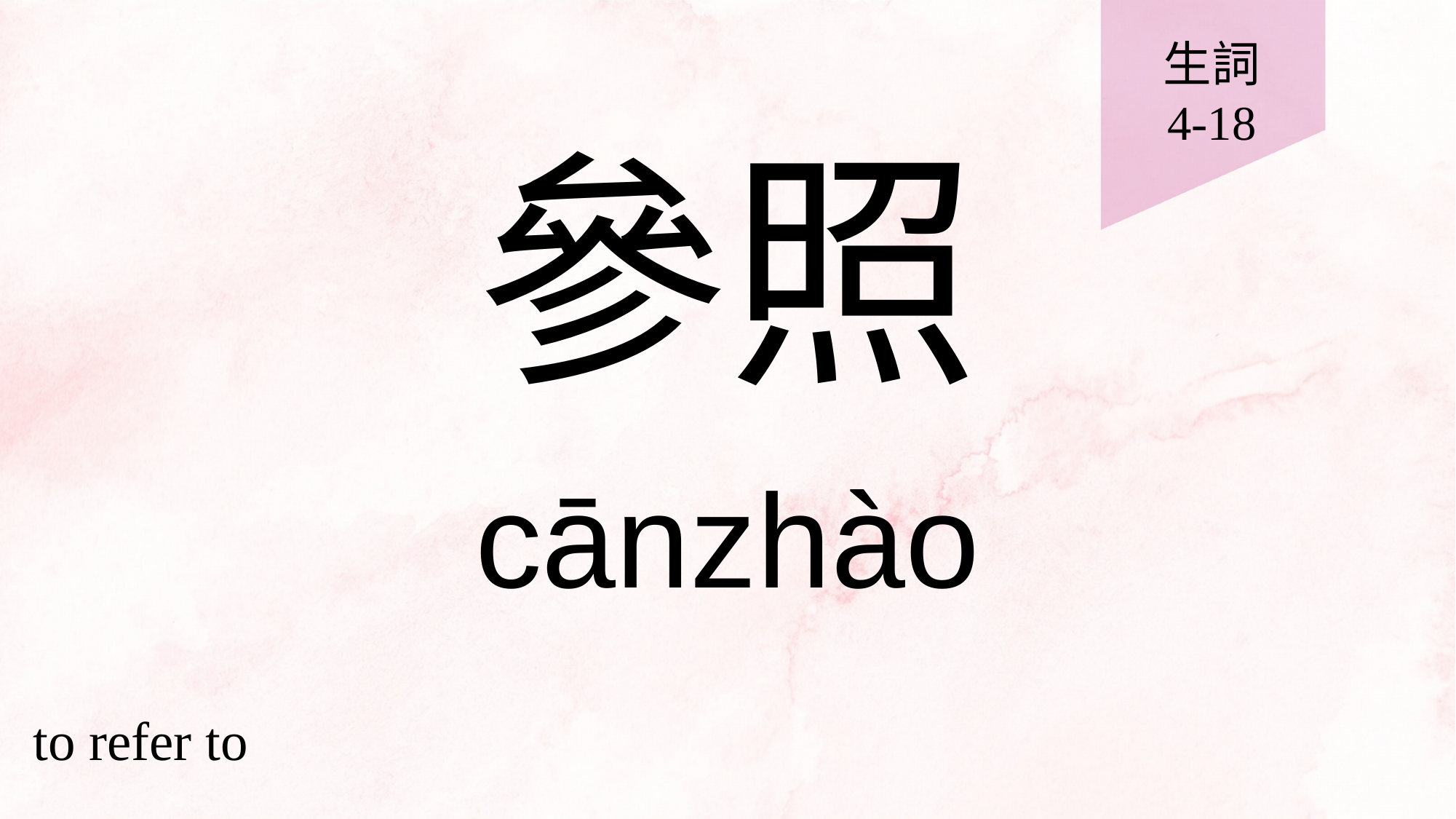

生詞
4-18
# 參照
cānzhào
to refer to